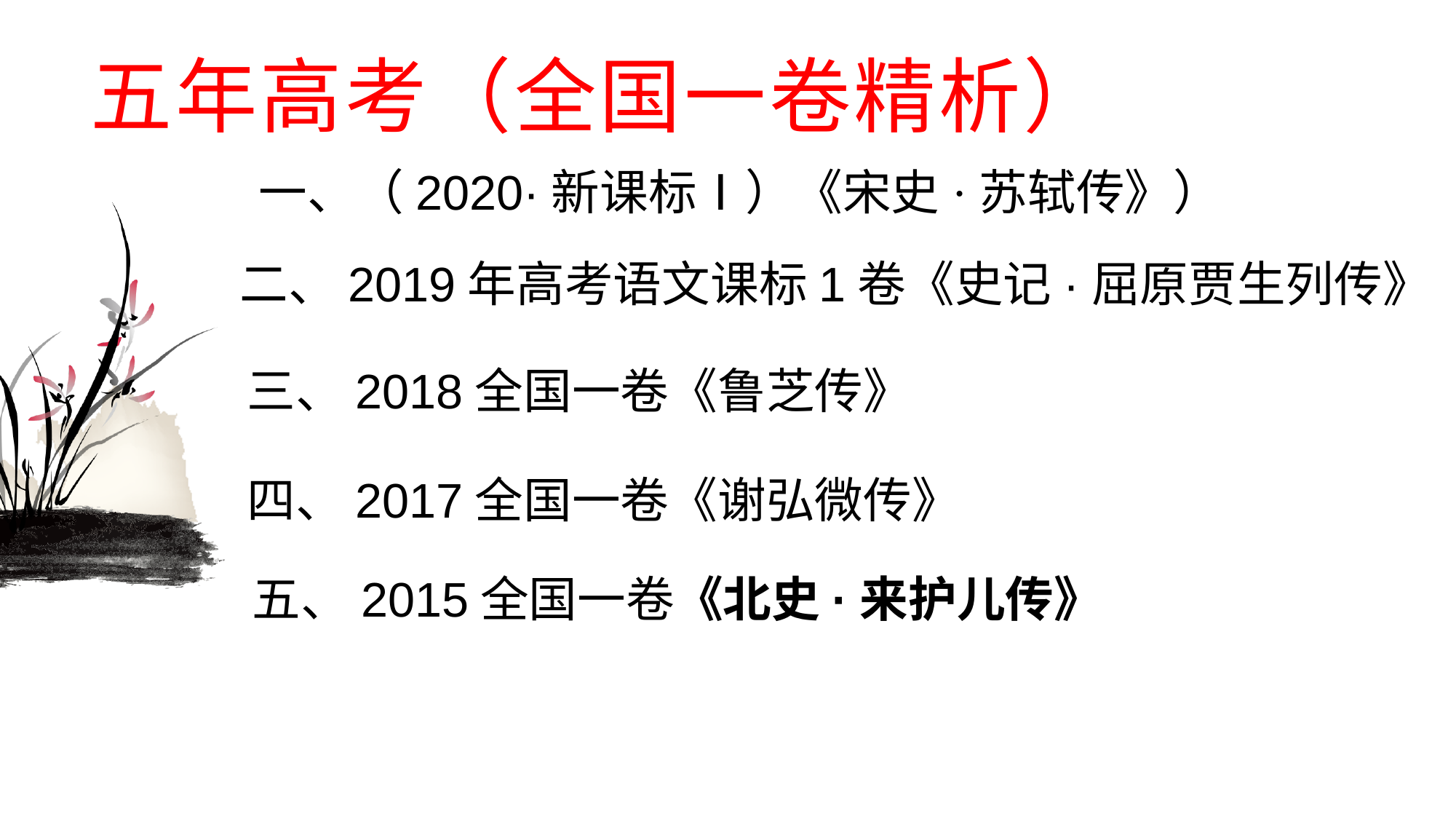

# 五年高考（全国一卷精析）
一、（2020·新课标Ⅰ）《宋史·苏轼传》）
二、2019年高考语文课标1卷《史记·屈原贾生列传》
三、2018全国一卷《鲁芝传》
四、2017全国一卷《谢弘微传》
五、2015全国一卷《北史·来护儿传》